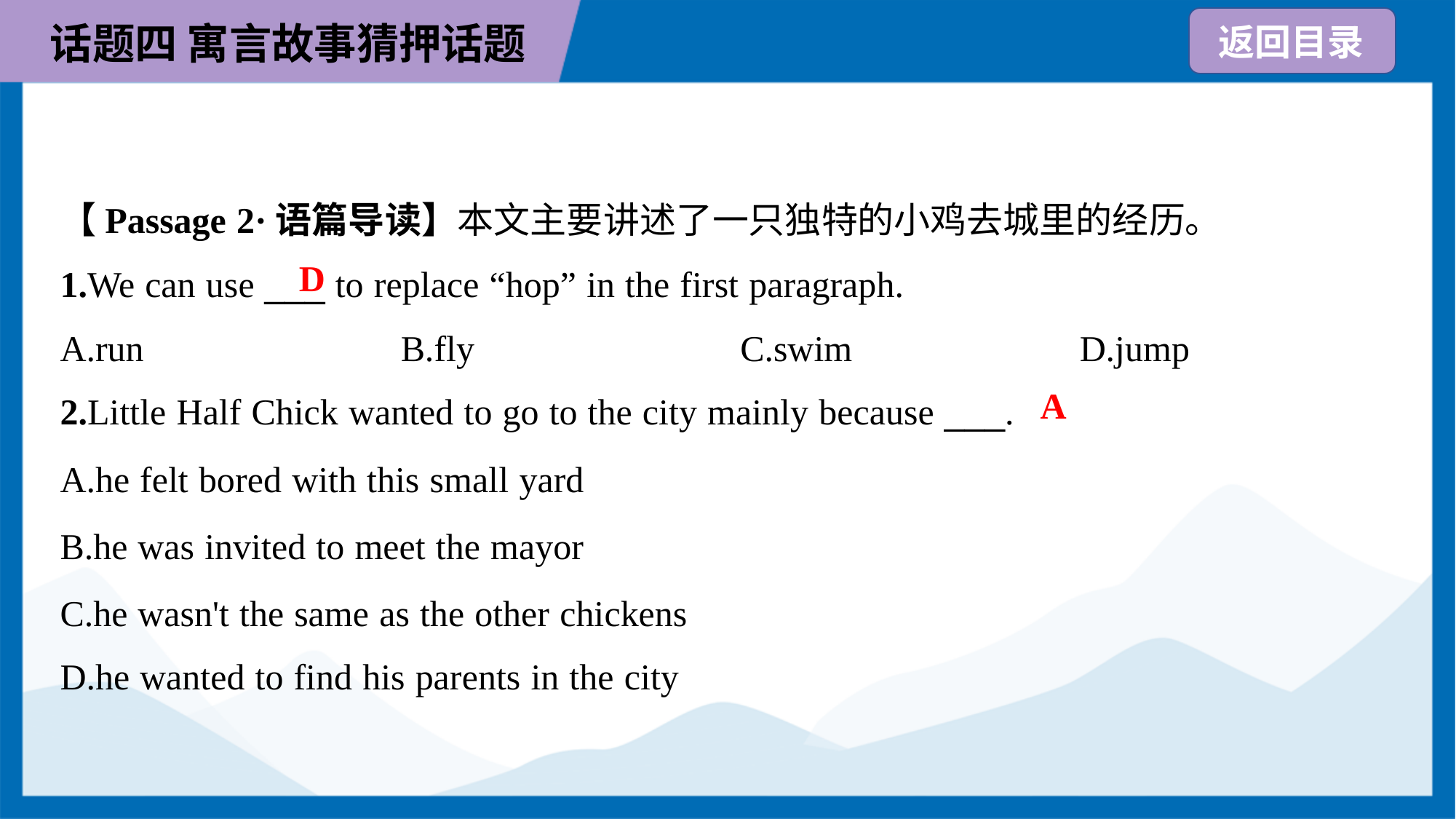

【Passage 2·语篇导读】本文主要讲述了一只独特的小鸡去城里的经历。
D
1.We can use ___ to replace “hop” in the first paragraph.
A.run	B.fly	C.swim	D.jump
A
2.Little Half Chick wanted to go to the city mainly because ___.
A.he felt bored with this small yard
B.he was invited to meet the mayor
C.he wasn't the same as the other chickens
D.he wanted to find his parents in the city